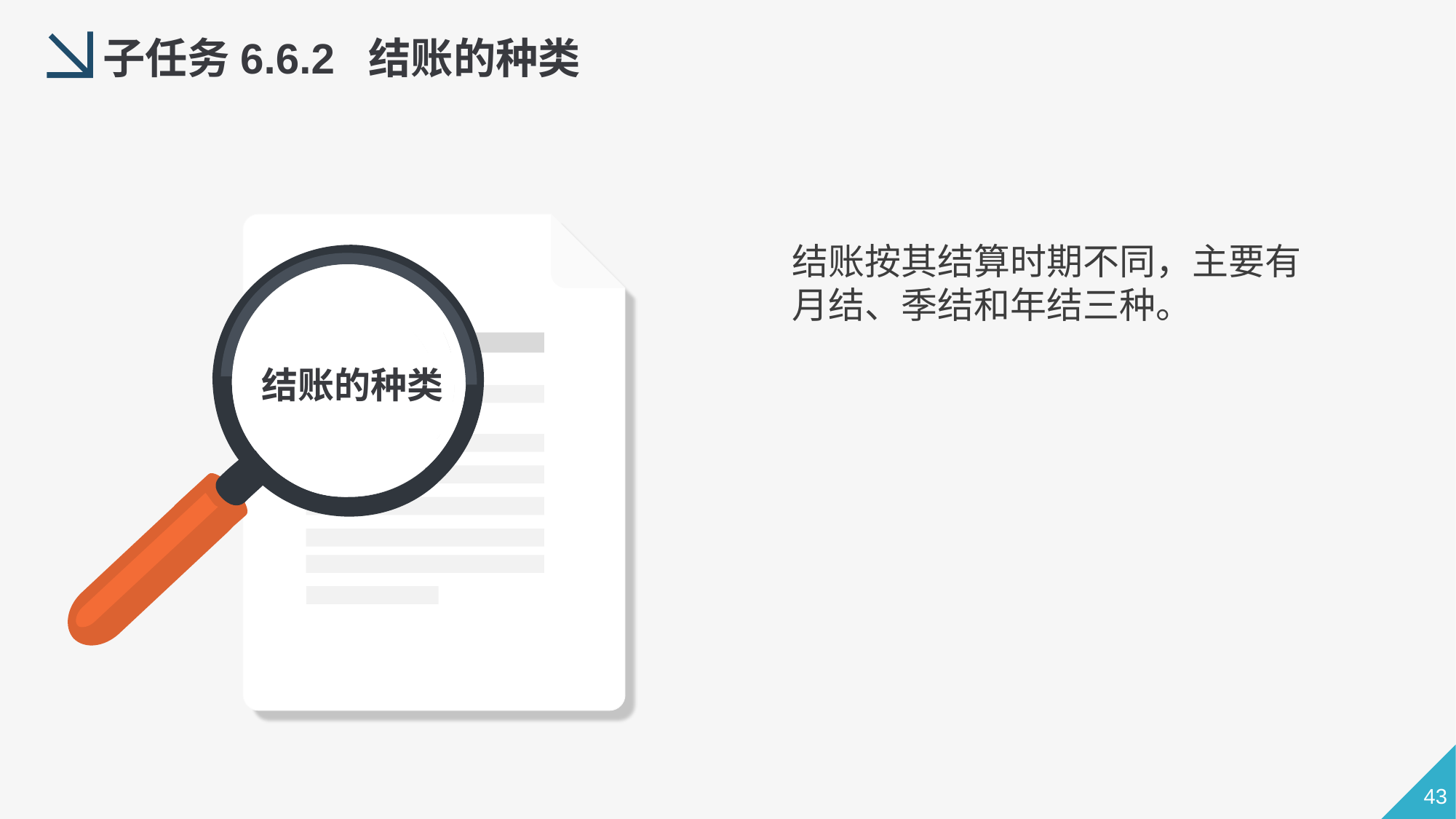

子任务6.6.2  结账的种类

结账按其结算时期不同，主要有月结、季结和年结三种。

结账的种类